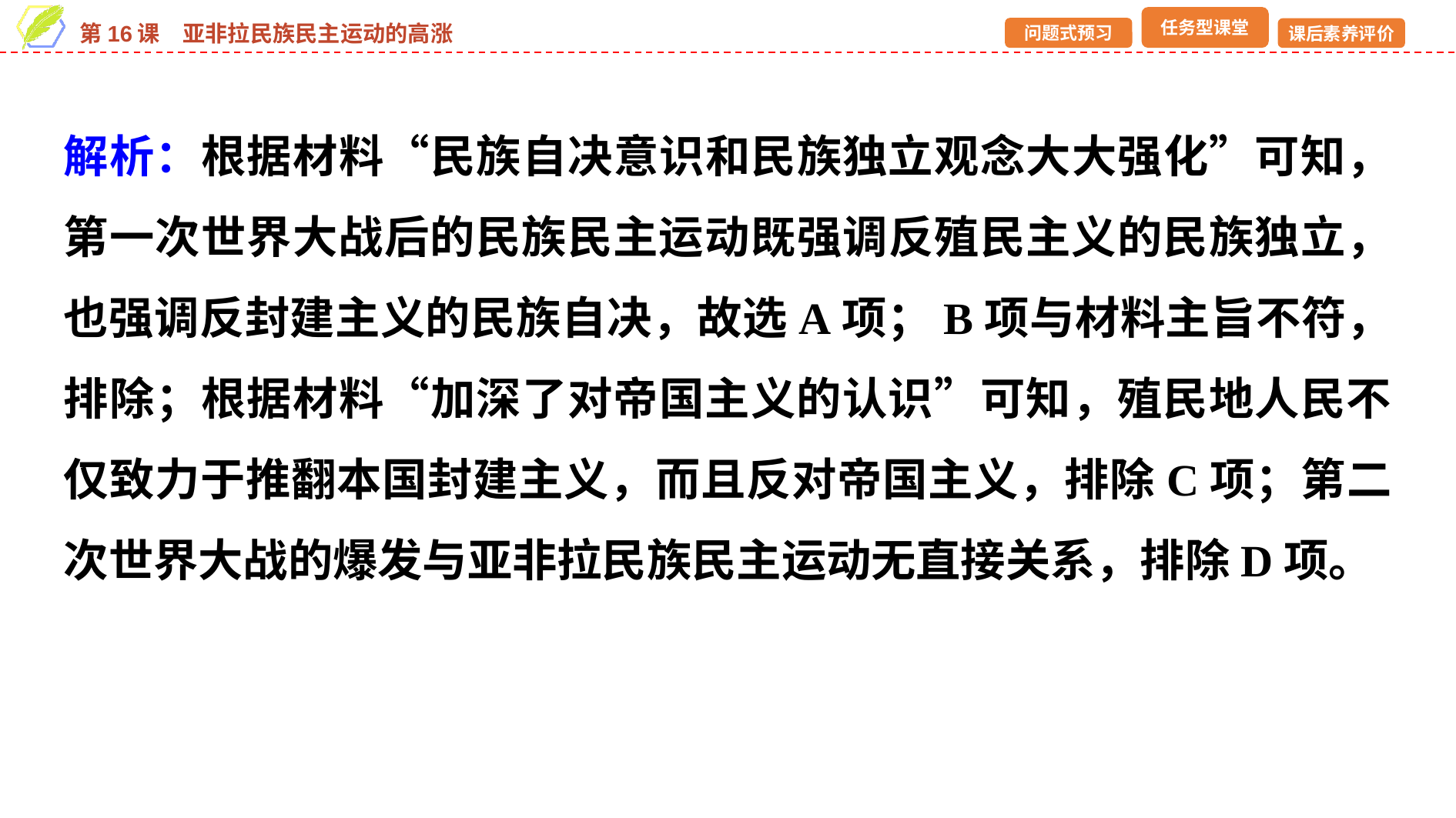

解析：根据材料“民族自决意识和民族独立观念大大强化”可知，第一次世界大战后的民族民主运动既强调反殖民主义的民族独立，也强调反封建主义的民族自决，故选A项；B项与材料主旨不符，排除；根据材料“加深了对帝国主义的认识”可知，殖民地人民不仅致力于推翻本国封建主义，而且反对帝国主义，排除C项；第二次世界大战的爆发与亚非拉民族民主运动无直接关系，排除D项。